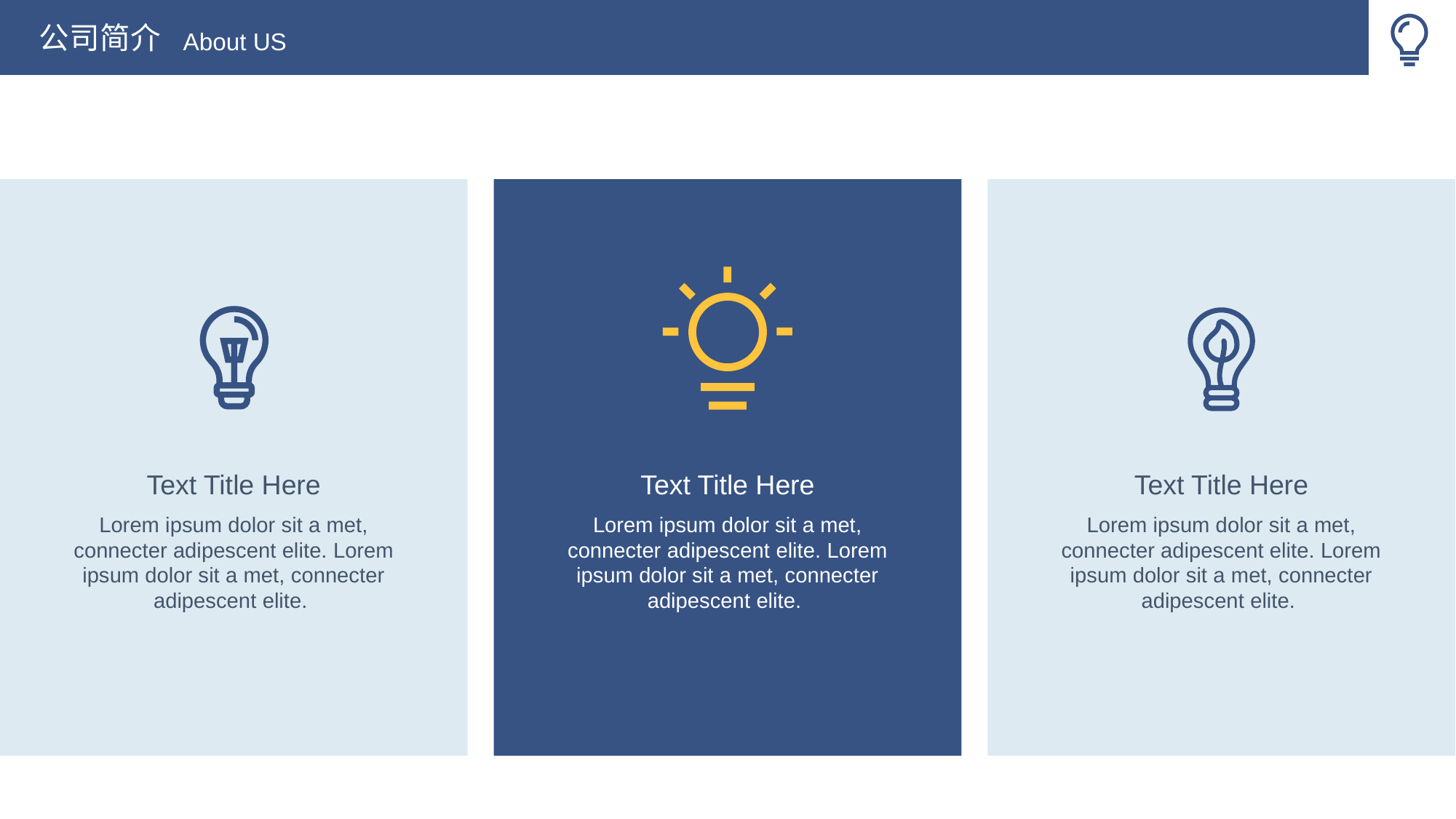

公司简介
About US

Text Title Here
Lorem ipsum dolor sit a met, connecter adipescent elite. Lorem ipsum dolor sit a met, connecter adipescent elite.
Text Title Here
Lorem ipsum dolor sit a met, connecter adipescent elite. Lorem ipsum dolor sit a met, connecter adipescent elite.
Text Title Here
Lorem ipsum dolor sit a met, connecter adipescent elite. Lorem ipsum dolor sit a met, connecter adipescent elite.